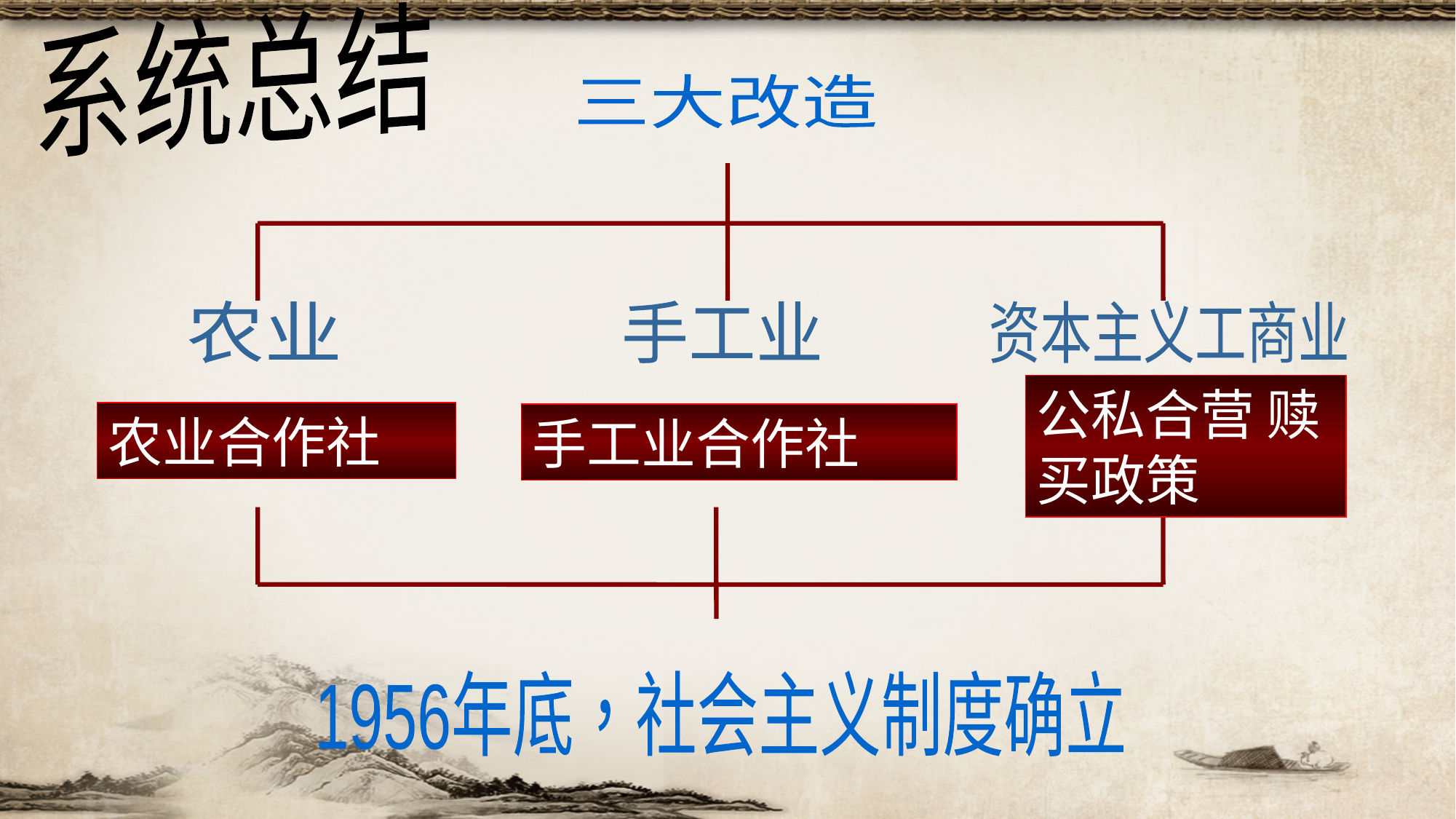

系统总结
三大改造

农业
手工业
资本主义工商业
公私合营 赎买政策
农业合作社
手工业合作社

1956年底，社会主义制度确立